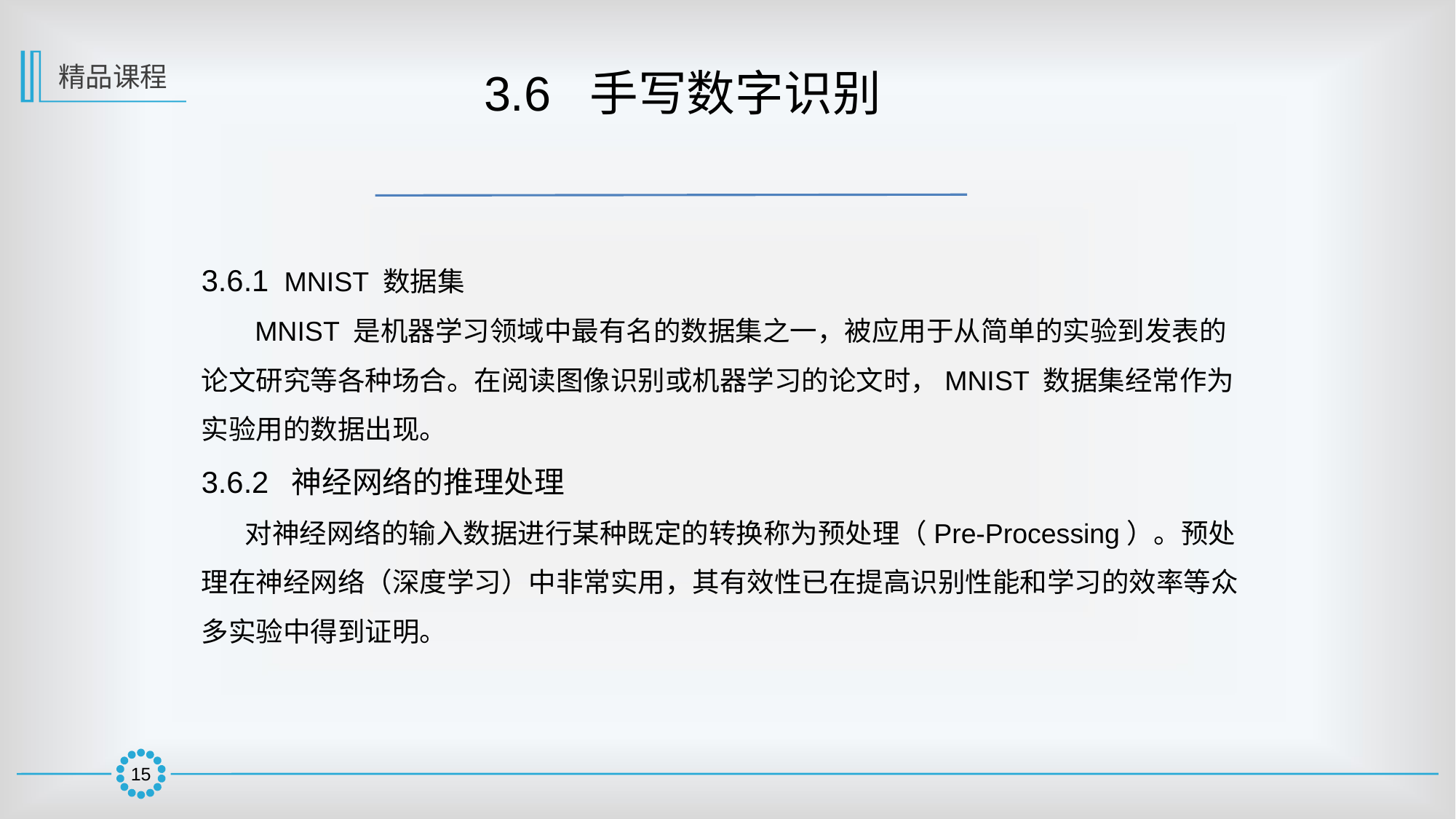

精品课程
 3.6  手写数字识别

3.6.1 MNIST 数据集
       MNIST 是机器学习领域中最有名的数据集之一，被应用于从简单的实验到发表的论文研究等各种场合。在阅读图像识别或机器学习的论文时，MNIST 数据集经常作为实验用的数据出现。
3.6.2 神经网络的推理处理
      对神经网络的输入数据进行某种既定的转换称为预处理（Pre-Processing）。预处理在神经网络（深度学习）中非常实用，其有效性已在提高识别性能和学习的效率等众多实验中得到证明。

15